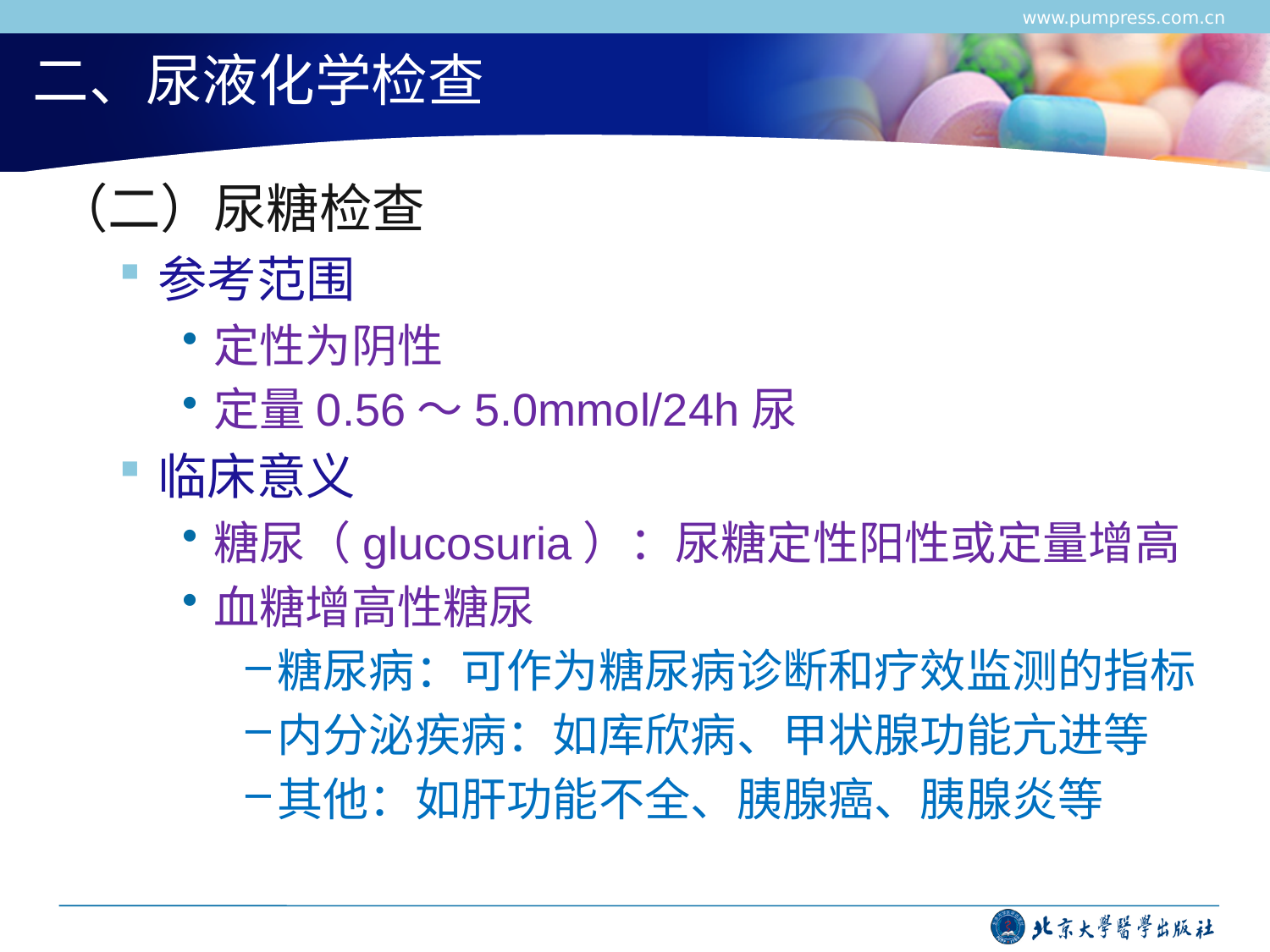

www.pumpress.com.cn
# 二、尿液化学检查
（二）尿糖检查
参考范围
定性为阴性
定量0.56～5.0mmol/24h尿
临床意义
糖尿（glucosuria）：尿糖定性阳性或定量增高
血糖增高性糖尿
糖尿病：可作为糖尿病诊断和疗效监测的指标
内分泌疾病：如库欣病、甲状腺功能亢进等
其他：如肝功能不全、胰腺癌、胰腺炎等